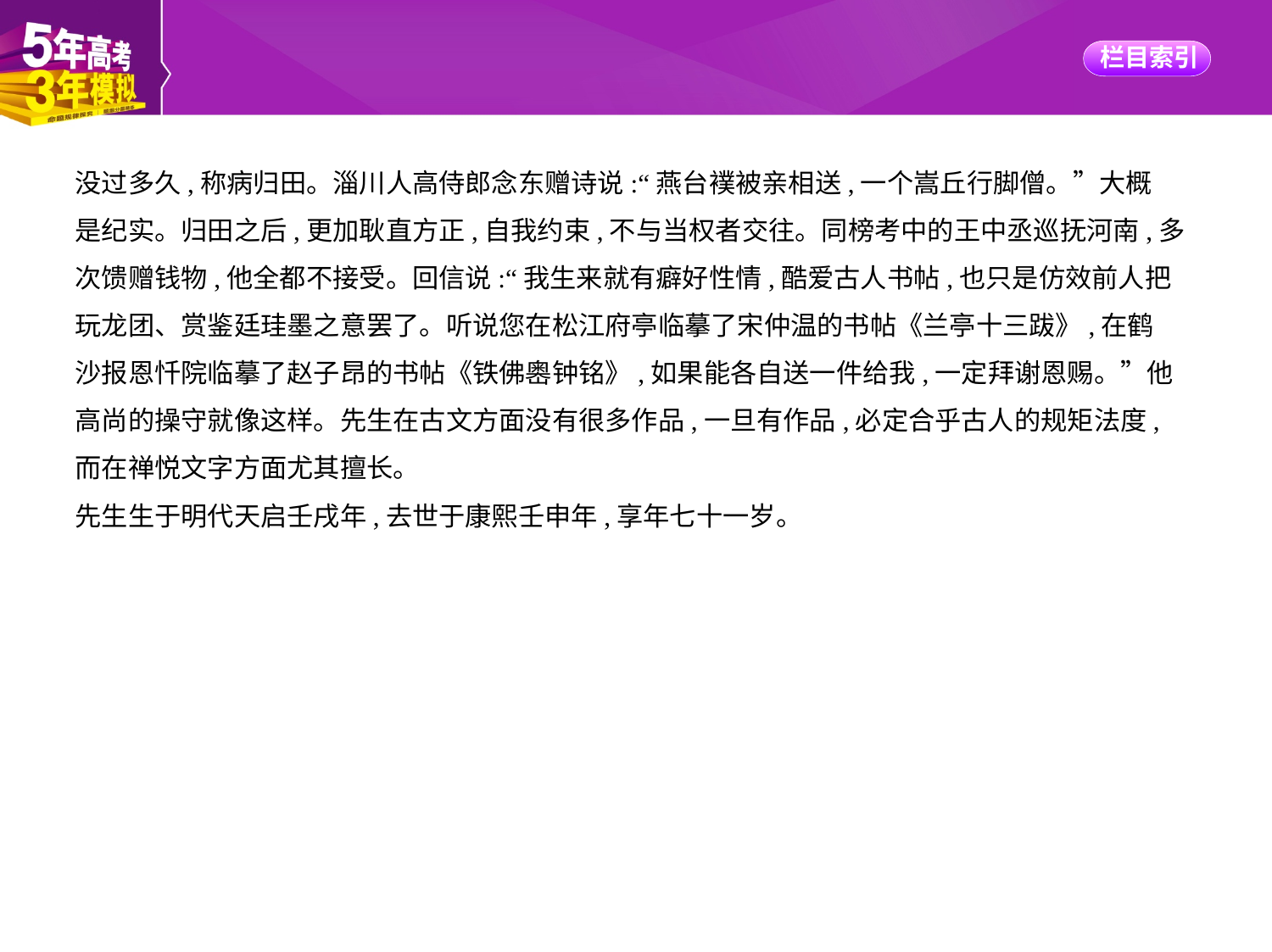

没过多久,称病归田。淄川人高侍郎念东赠诗说:“燕台襆被亲相送,一个嵩丘行脚僧。”大概
是纪实。归田之后,更加耿直方正,自我约束,不与当权者交往。同榜考中的王中丞巡抚河南,多
次馈赠钱物,他全都不接受。回信说:“我生来就有癖好性情,酷爱古人书帖,也只是仿效前人把
玩龙团、赏鉴廷珪墨之意罢了。听说您在松江府亭临摹了宋仲温的书帖《兰亭十三跋》,在鹤
沙报恩忏院临摹了赵子昂的书帖《铁佛嶴钟铭》,如果能各自送一件给我,一定拜谢恩赐。”他
高尚的操守就像这样。先生在古文方面没有很多作品,一旦有作品,必定合乎古人的规矩法度,
而在禅悦文字方面尤其擅长。
先生生于明代天启壬戌年,去世于康熙壬申年,享年七十一岁。